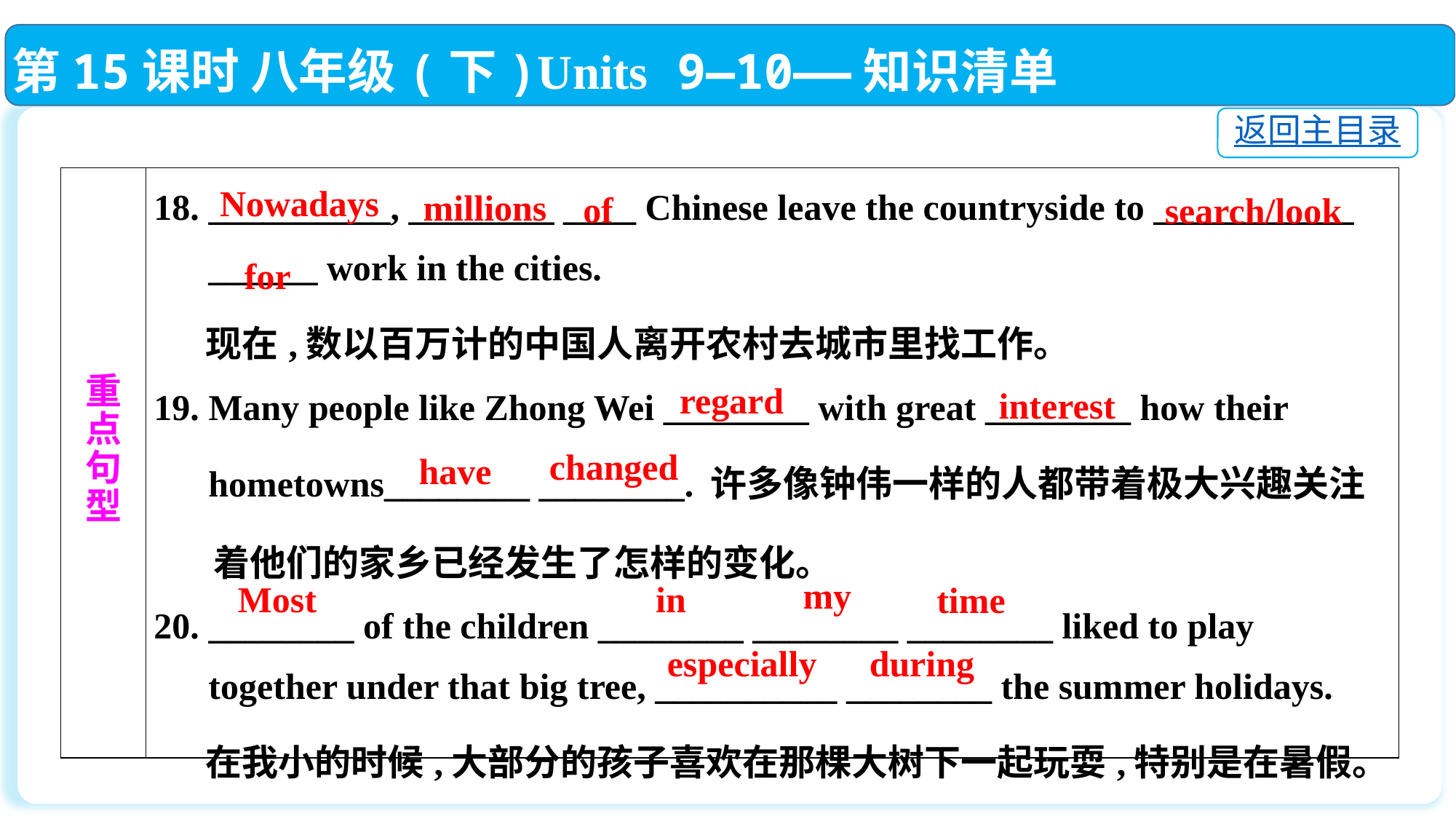

第15课时 八年级(下)Units 9—10——知识清单

返回主目录
| 重 点 句 型 | 18. \_\_\_\_\_\_\_\_\_\_, \_\_\_\_\_\_\_\_ \_\_\_\_ Chinese leave the countryside to \_\_\_\_\_\_\_\_\_\_\_ \_\_\_\_\_\_ work in the cities. 现在,数以百万计的中国人离开农村去城市里找工作。 19. Many people like Zhong Wei \_\_\_\_\_\_\_\_ with great \_\_\_\_\_\_\_\_ how their hometowns\_\_\_\_\_\_\_\_ \_\_\_\_\_\_\_\_. 许多像钟伟一样的人都带着极大兴趣关注 着他们的家乡已经发生了怎样的变化。 20. \_\_\_\_\_\_\_\_ of the children \_\_\_\_\_\_\_\_ \_\_\_\_\_\_\_\_ \_\_\_\_\_\_\_\_ liked to play together under that big tree, \_\_\_\_\_\_\_\_\_\_ \_\_\_\_\_\_\_\_ the summer holidays. 在我小的时候,大部分的孩子喜欢在那棵大树下一起玩耍,特别是在暑假。 |
| --- | --- |
Nowadays
millions
of
search/look
for
regard
interest
changed
have
my
Most
in
time
especially
during